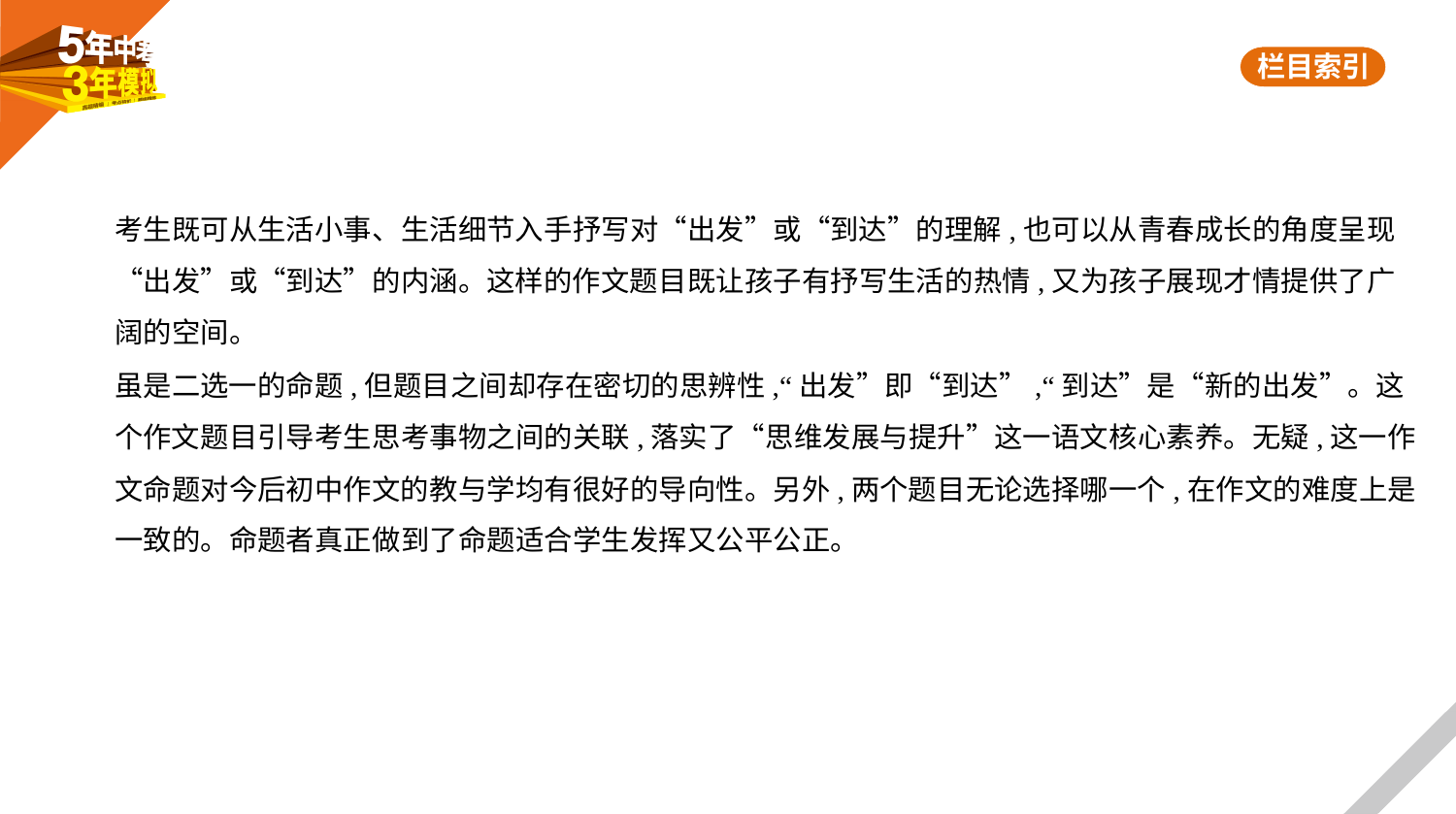

考生既可从生活小事、生活细节入手抒写对“出发”或“到达”的理解,也可以从青春成长的角度呈现
“出发”或“到达”的内涵。这样的作文题目既让孩子有抒写生活的热情,又为孩子展现才情提供了广
阔的空间。
虽是二选一的命题,但题目之间却存在密切的思辨性,“出发”即“到达”,“到达”是“新的出发”。这
个作文题目引导考生思考事物之间的关联,落实了“思维发展与提升”这一语文核心素养。无疑,这一作
文命题对今后初中作文的教与学均有很好的导向性。另外,两个题目无论选择哪一个,在作文的难度上是
一致的。命题者真正做到了命题适合学生发挥又公平公正。